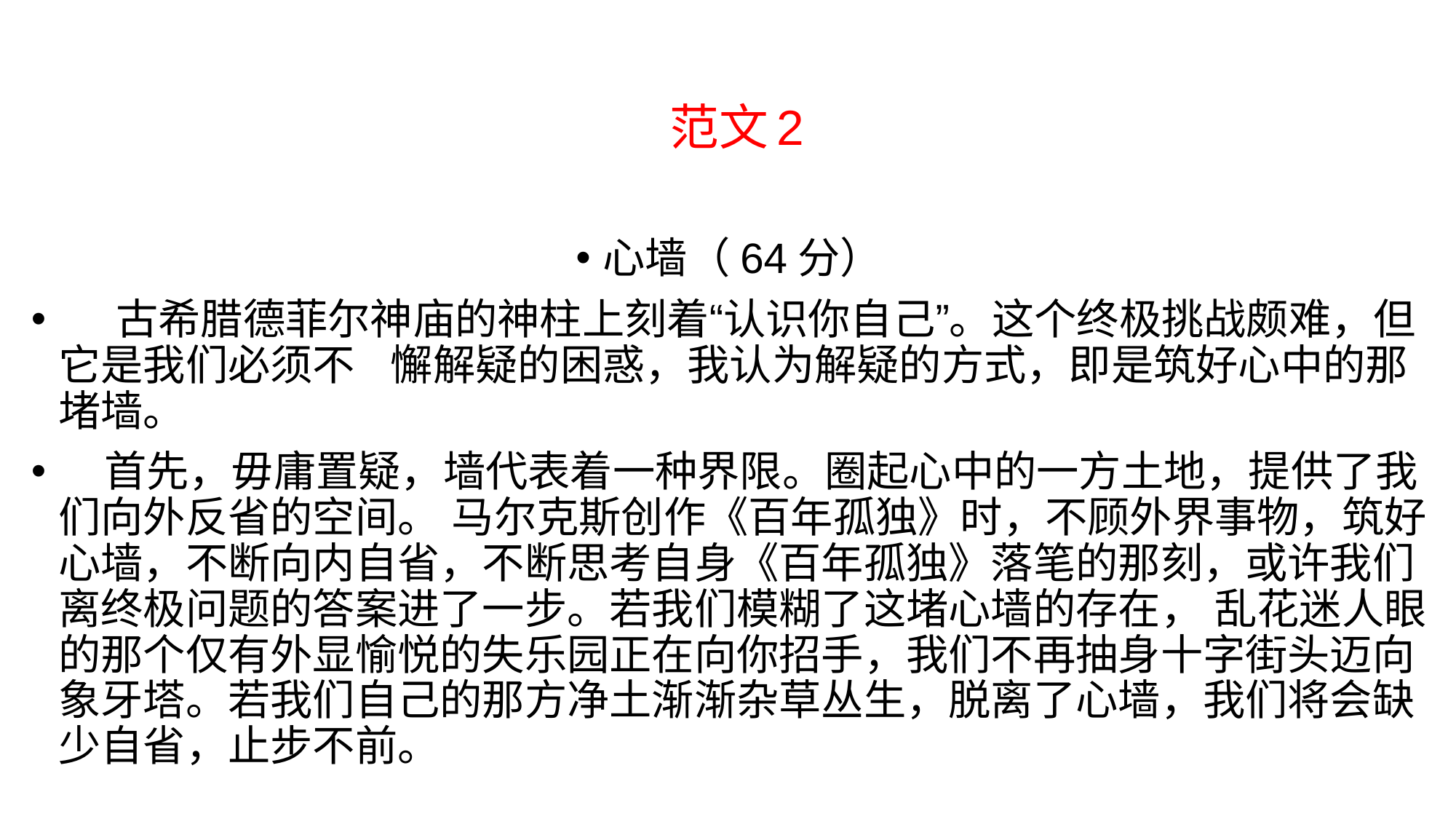

# 范文2
心墙（64分）
    古希腊德菲尔神庙的神柱上刻着“认识你自己”。这个终极挑战颇难，但它是我们必须不   懈解疑的困惑，我认为解疑的方式，即是筑好心中的那堵墙。
   首先，毋庸置疑，墙代表着一种界限。圈起心中的一方土地，提供了我们向外反省的空间。 马尔克斯创作《百年孤独》时，不顾外界事物，筑好心墙，不断向内自省，不断思考自身《百年孤独》落笔的那刻，或许我们离终极问题的答案进了一步。若我们模糊了这堵心墙的存在， 乱花迷人眼的那个仅有外显愉悦的失乐园正在向你招手，我们不再抽身十字街头迈向象牙塔。若我们自己的那方净土渐渐杂草丛生，脱离了心墙，我们将会缺少自省，止步不前。